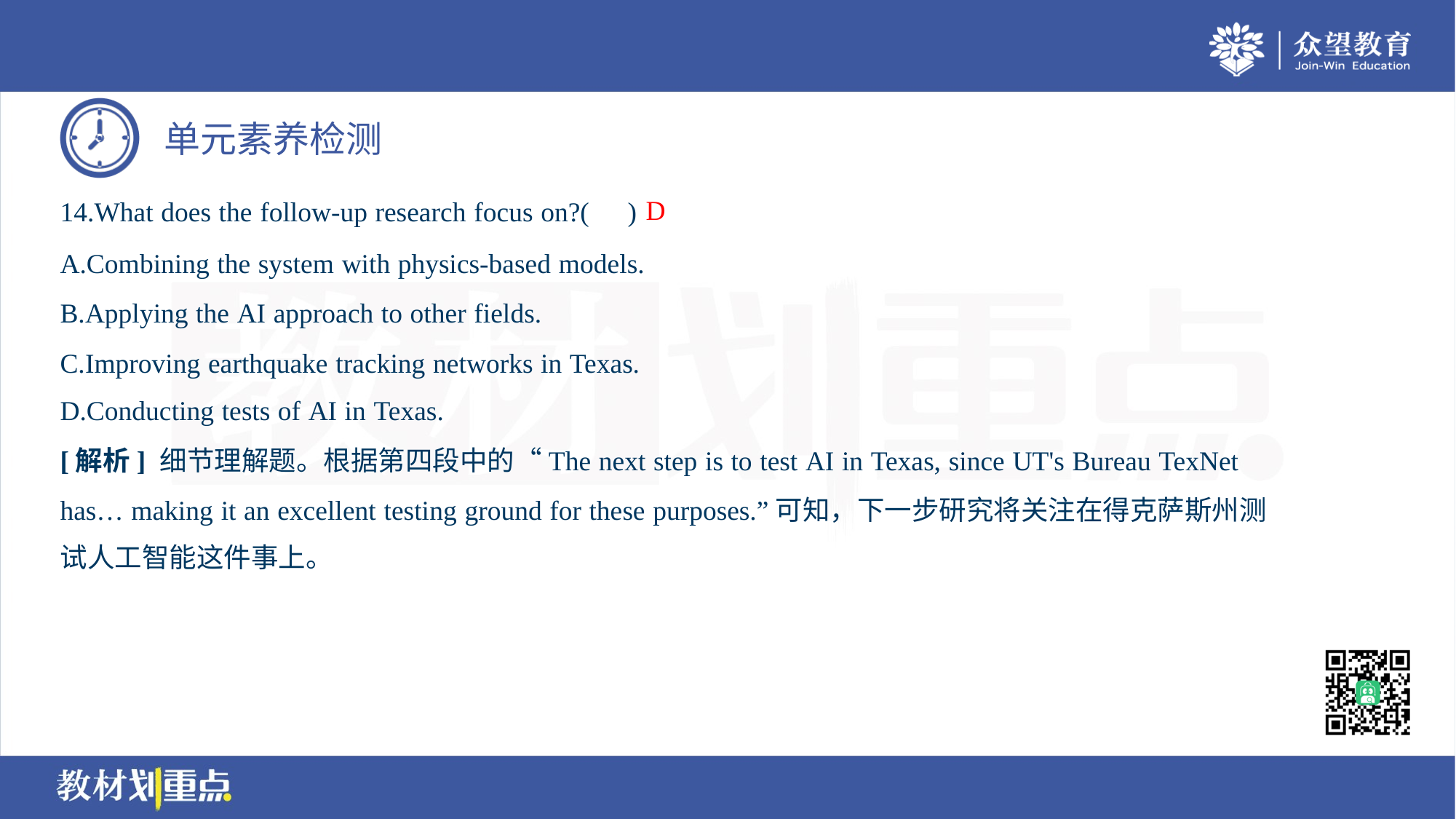

D
14.What does the follow-up research focus on?(     )
A.Combining the system with physics-based models.
B.Applying the AI approach to other fields.
C.Improving earthquake tracking networks in Texas.
D.Conducting tests of AI in Texas.
[解析] 细节理解题。根据第四段中的“The next step is to test AI in Texas, since UT's Bureau TexNet
has… making it an excellent testing ground for these purposes.”可知，下一步研究将关注在得克萨斯州测
试人工智能这件事上。